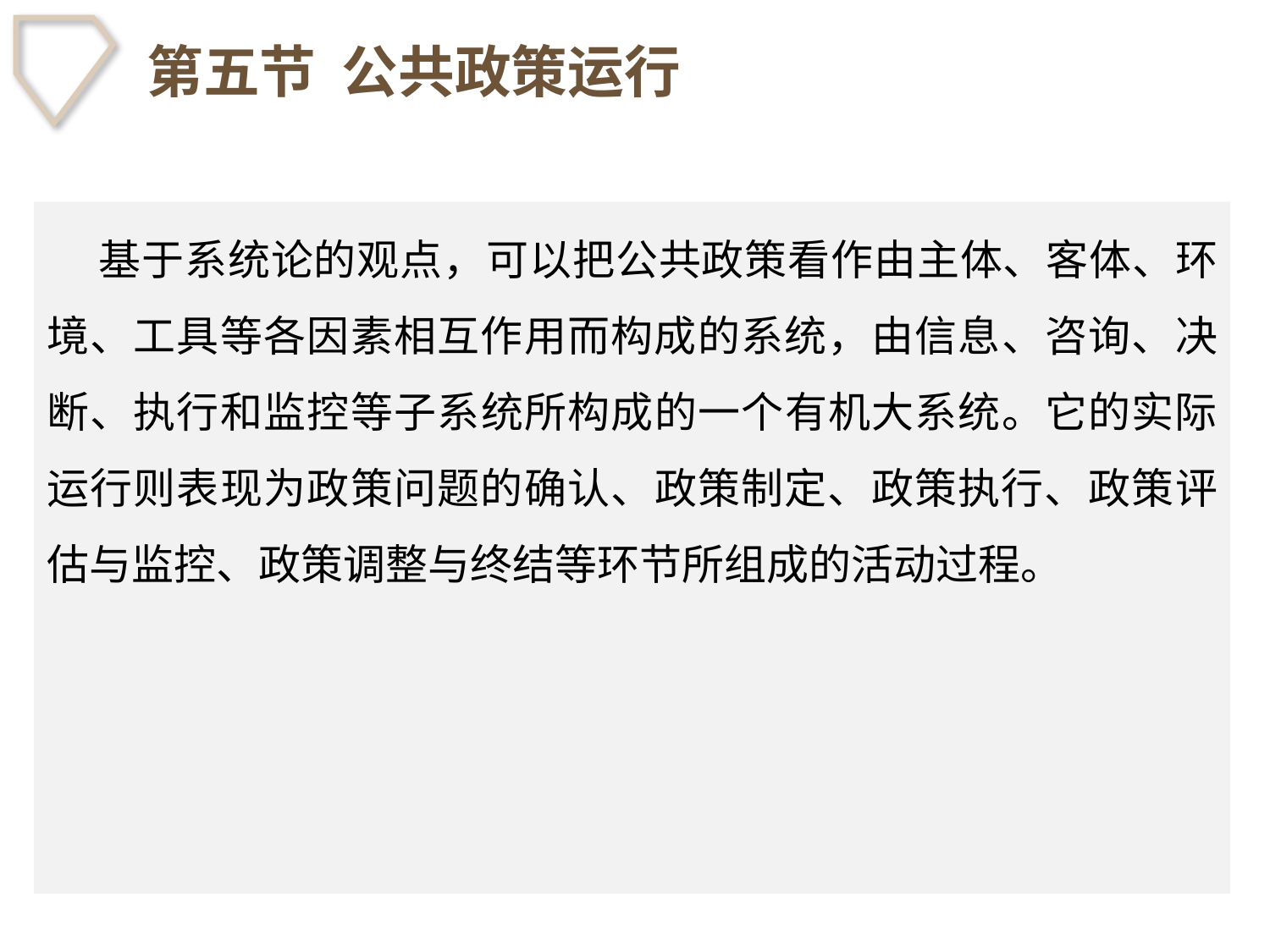

# 第五节  公共政策运行
    基于系统论的观点，可以把公共政策看作由主体、客体、环境、工具等各因素相互作用而构成的系统，由信息、咨询、决断、执行和监控等子系统所构成的一个有机大系统。它的实际运行则表现为政策问题的确认、政策制定、政策执行、政策评估与监控、政策调整与终结等环节所组成的活动过程。